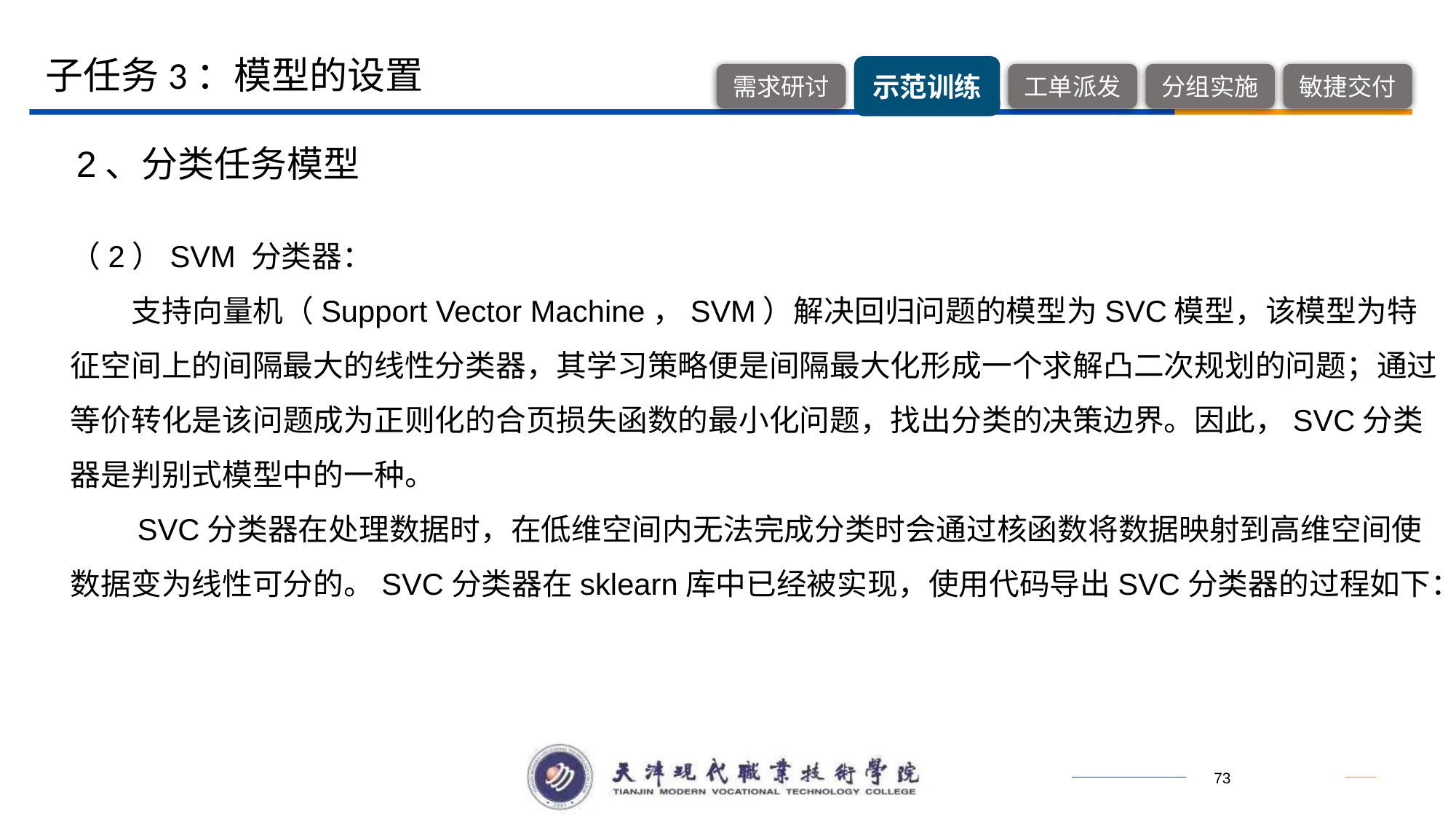

子任务3：模型的设置

2、分类任务模型
（2）SVM 分类器：
        支持向量机（Support Vector Machine，SVM）解决回归问题的模型为SVC模型，该模型为特征空间上的间隔最大的线性分类器，其学习策略便是间隔最大化形成一个求解凸二次规划的问题；通过等价转化是该问题成为正则化的合页损失函数的最小化问题，找出分类的决策边界。因此，SVC分类器是判别式模型中的一种。
        SVC分类器在处理数据时，在低维空间内无法完成分类时会通过核函数将数据映射到高维空间使数据变为线性可分的。SVC分类器在sklearn库中已经被实现，使用代码导出SVC分类器的过程如下：